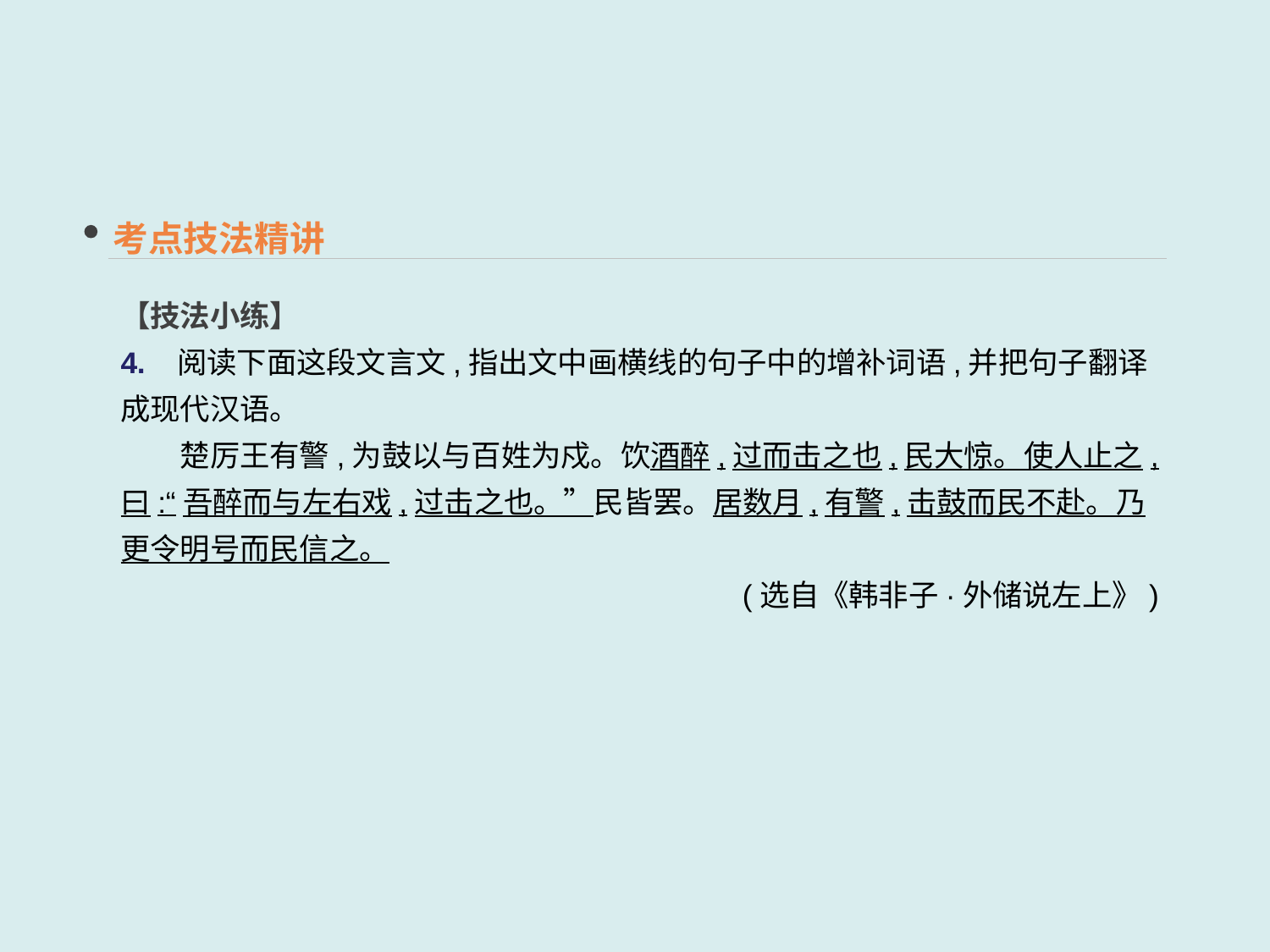

考点技法精讲

【技法小练】
4.   阅读下面这段文言文,指出文中画横线的句子中的增补词语,并把句子翻译成现代汉语。
　　楚厉王有警,为鼓以与百姓为戍。饮酒醉,过而击之也,民大惊。使人止之,曰:“吾醉而与左右戏,过击之也。”民皆罢。居数月,有警,击鼓而民不赴。乃更令明号而民信之。
(选自《韩非子·外储说左上》)